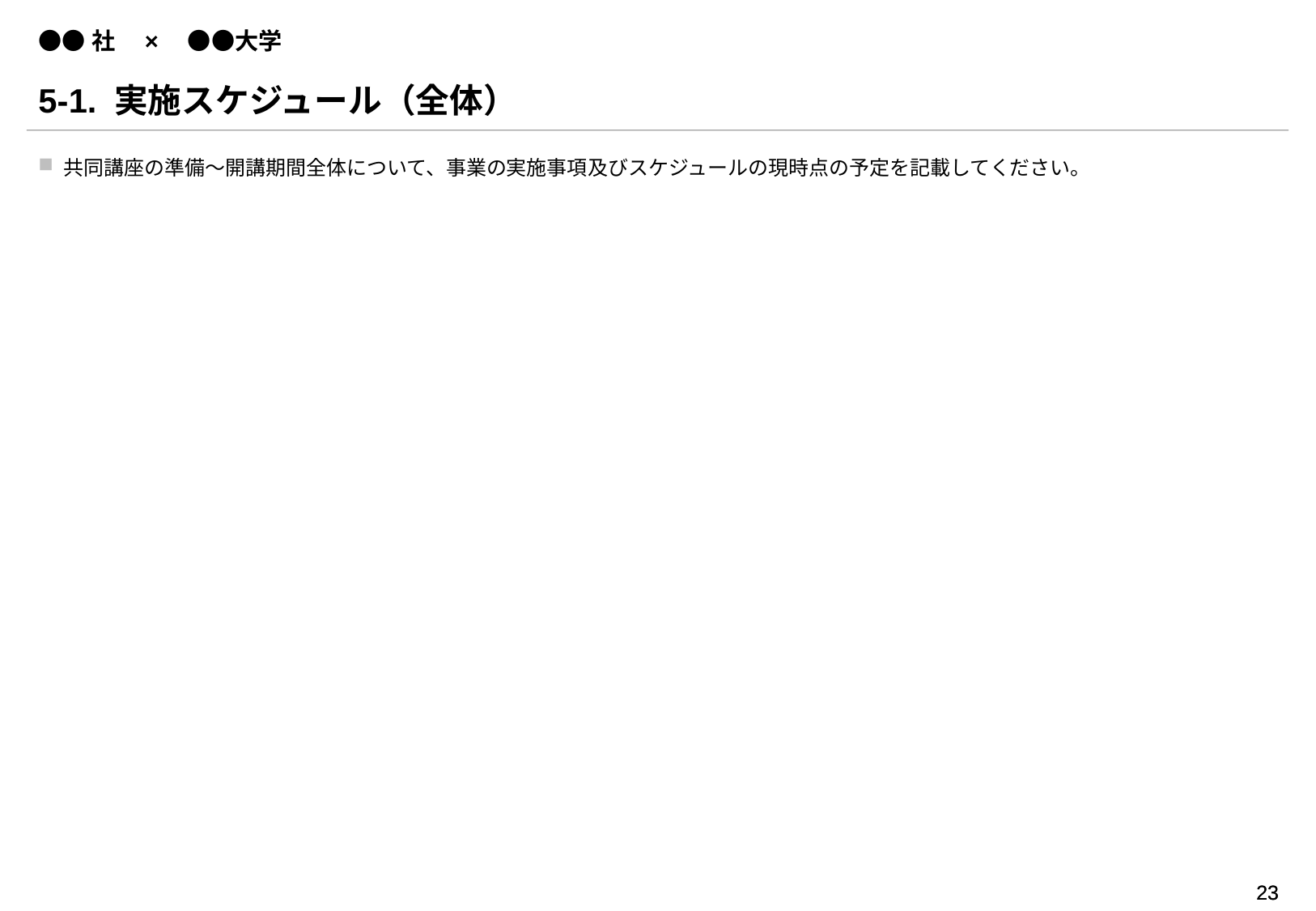

# ●●社　×　●●大学
5-1. 実施スケジュール（全体）
共同講座の準備～開講期間全体について、事業の実施事項及びスケジュールの現時点の予定を記載してください。